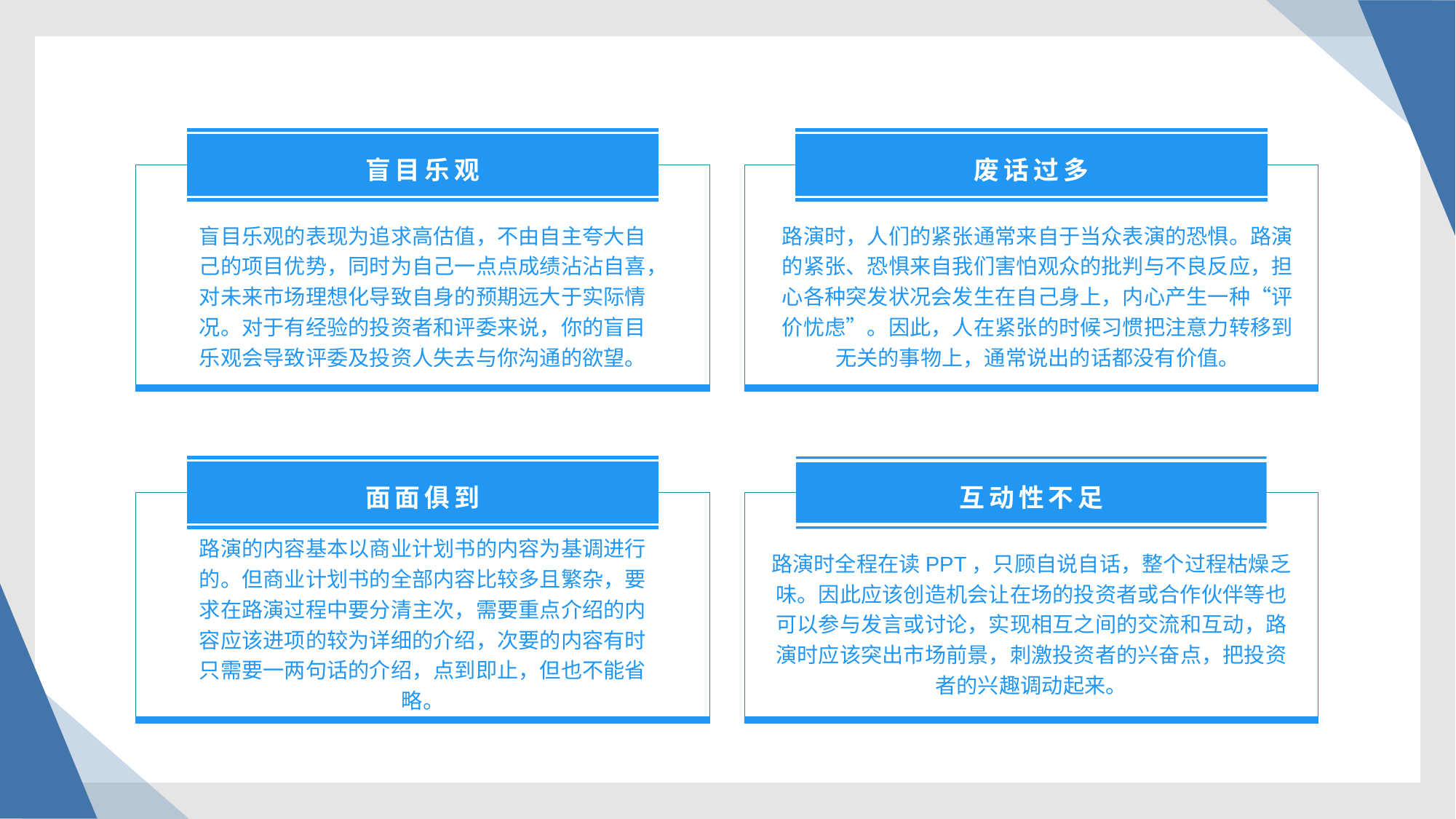

盲目乐观
废话过多

盲目乐观的表现为追求高估值，不由自主夸大自己的项目优势，同时为自己一点点成绩沾沾自喜，对未来市场理想化导致自身的预期远大于实际情况。对于有经验的投资者和评委来说，你的盲目乐观会导致评委及投资人失去与你沟通的欲望。
路演时，人们的紧张通常来自于当众表演的恐惧。路演的紧张、恐惧来自我们害怕观众的批判与不良反应，担心各种突发状况会发生在自己身上，内心产生一种“评价忧虑”。因此，人在紧张的时候习惯把注意力转移到无关的事物上，通常说出的话都没有价值。

面面俱到
互动性不足

路演的内容基本以商业计划书的内容为基调进行的。但商业计划书的全部内容比较多且繁杂，要求在路演过程中要分清主次，需要重点介绍的内容应该进项的较为详细的介绍，次要的内容有时只需要一两句话的介绍，点到即止，但也不能省略。
路演时全程在读PPT，只顾自说自话，整个过程枯燥乏味。因此应该创造机会让在场的投资者或合作伙伴等也可以参与发言或讨论，实现相互之间的交流和互动，路演时应该突出市场前景，刺激投资者的兴奋点，把投资者的兴趣调动起来。